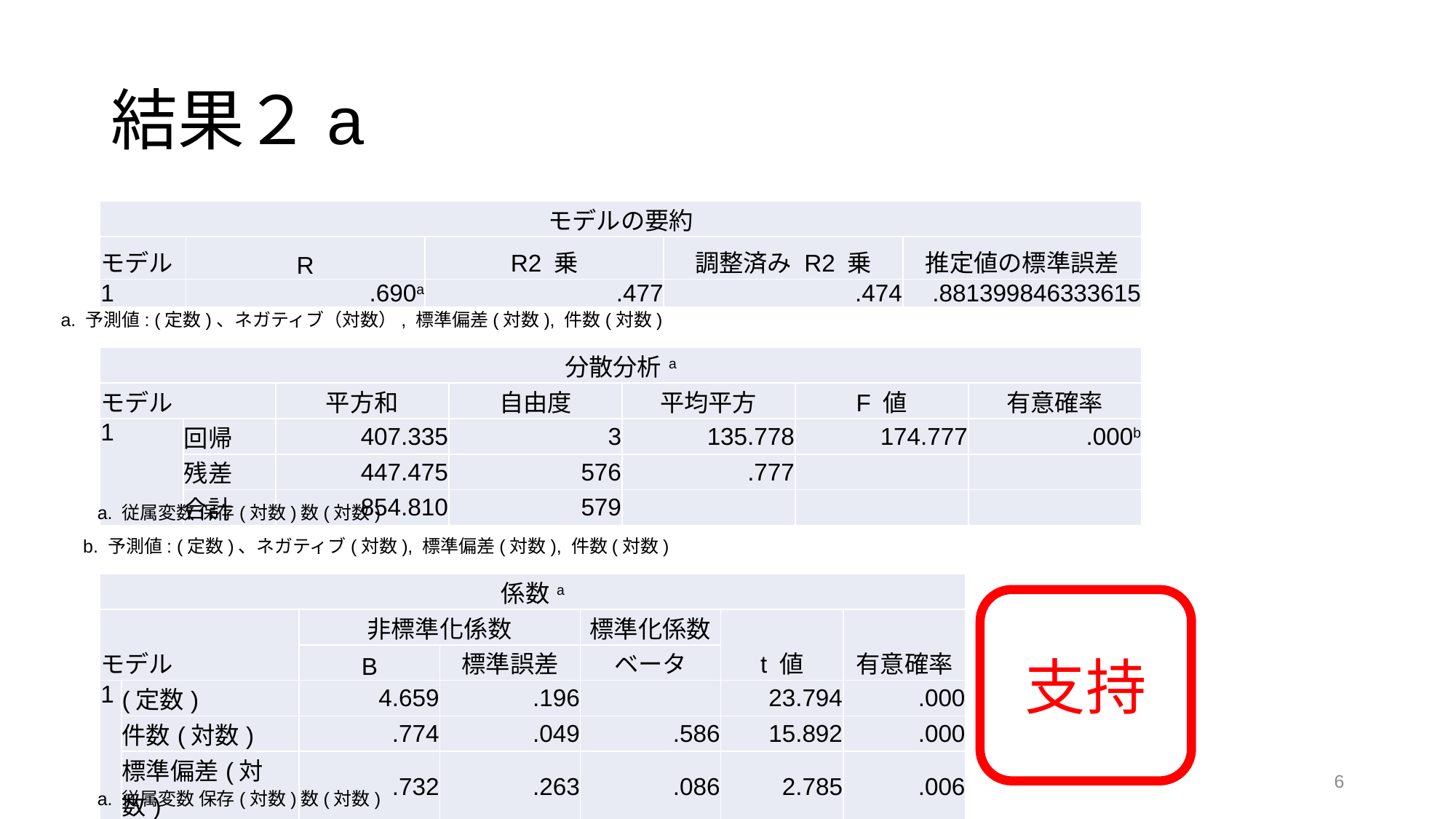

# 結果２a
| モデルの要約 |  |  |  |  |
| --- | --- | --- | --- | --- |
| モデル | R | R2 乗 | 調整済み R2 乗 | 推定値の標準誤差 |
| 1 | .690a | .477 | .474 | .881399846333615 |
a. 予測値: (定数)、ネガティブ（対数）, 標準偏差(対数), 件数(対数)
| 分散分析a |  |  |  |  |  |  |
| --- | --- | --- | --- | --- | --- | --- |
| モデル |  | 平方和 | 自由度 | 平均平方 | F 値 | 有意確率 |
| 1 | 回帰 | 407.335 | 3 | 135.778 | 174.777 | .000b |
|  | 残差 | 447.475 | 576 | .777 |  |  |
|  | 合計 | 854.810 | 579 |  |  |  |
a. 従属変数 保存(対数)数(対数)
b. 予測値: (定数)、ネガティブ(対数), 標準偏差(対数), 件数(対数)
| 係数a |  |  |  |  |  |  |
| --- | --- | --- | --- | --- | --- | --- |
| モデル |  | 非標準化係数 |  | 標準化係数 | t 値 | 有意確率 |
|  |  | B | 標準誤差 | ベータ |  |  |
| 1 | (定数) | 4.659 | .196 |  | 23.794 | .000 |
|  | 件数(対数) | .774 | .049 | .586 | 15.892 | .000 |
|  | 標準偏差(対数) | .732 | .263 | .086 | 2.785 | .006 |
|  | ネガティブ(対数) | -2.015 | .545 | -.133 | -3.695 | .000 |
支持
6
a. 従属変数 保存(対数)数(対数)